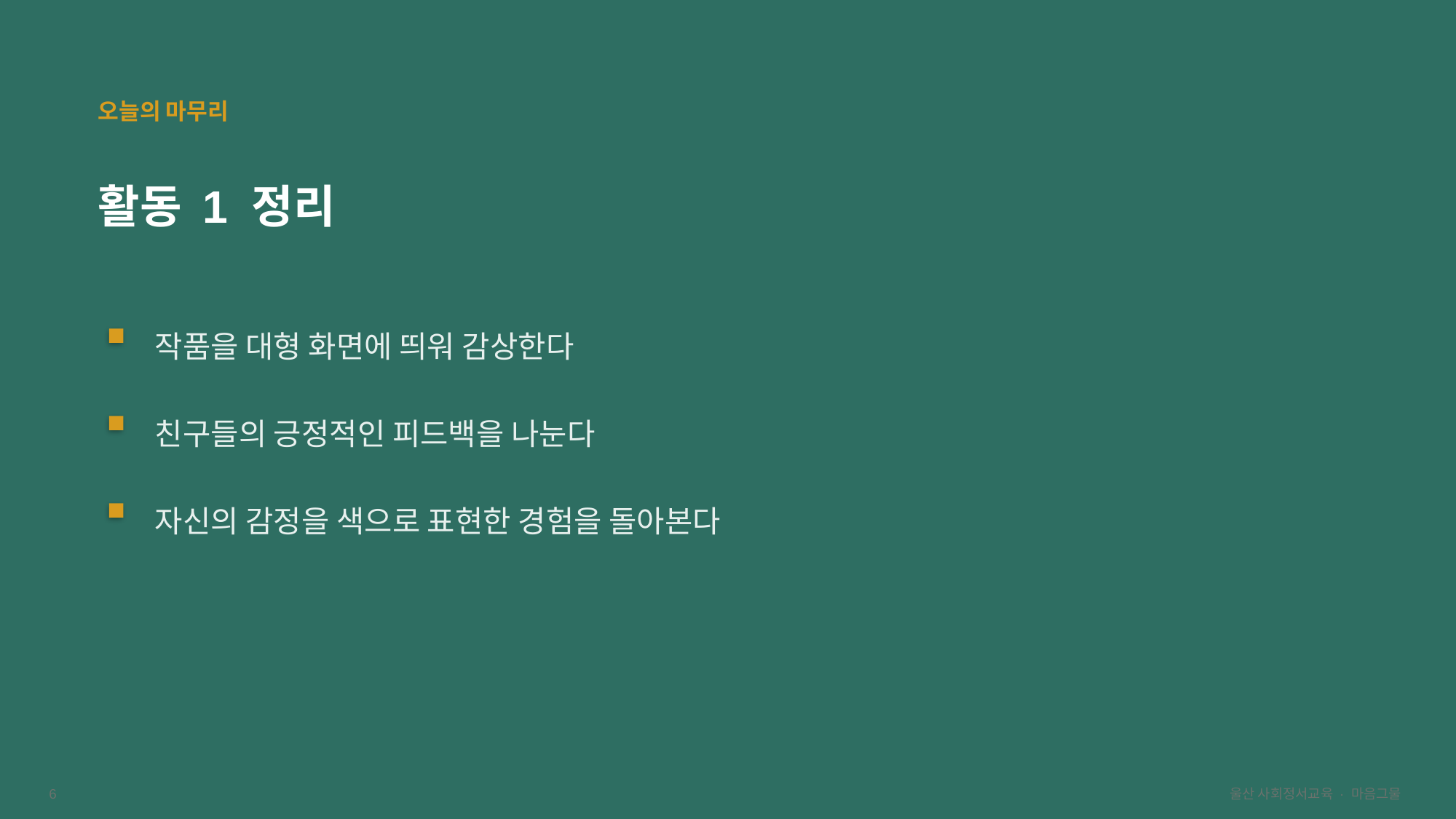

오늘의 마무리
활동 1 정리
작품을 대형 화면에 띄워 감상한다

친구들의 긍정적인 피드백을 나눈다

자신의 감정을 색으로 표현한 경험을 돌아본다

6
울산 사회정서교육 · 마음그물